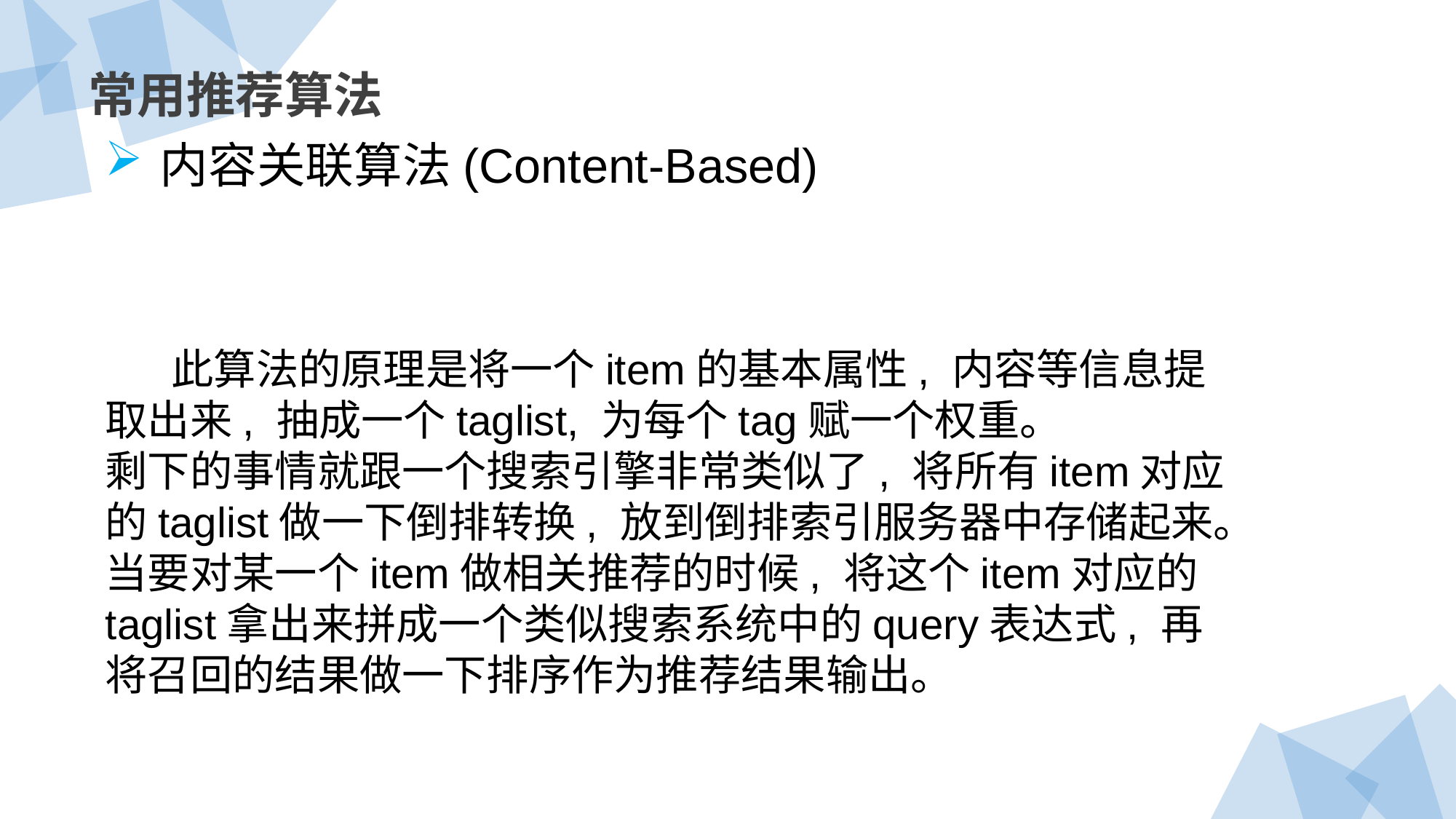

常用推荐算法
内容关联算法(Content-Based)

       此算法的原理是将一个item的基本属性, 内容等信息提取出来, 抽成一个taglist, 为每个tag赋一个权重。
剩下的事情就跟一个搜索引擎非常类似了, 将所有item对应的taglist做一下倒排转换, 放到倒排索引服务器中存储起来。
当要对某一个item做相关推荐的时候, 将这个item对应的taglist拿出来拼成一个类似搜索系统中的query表达式, 再将召回的结果做一下排序作为推荐结果输出。